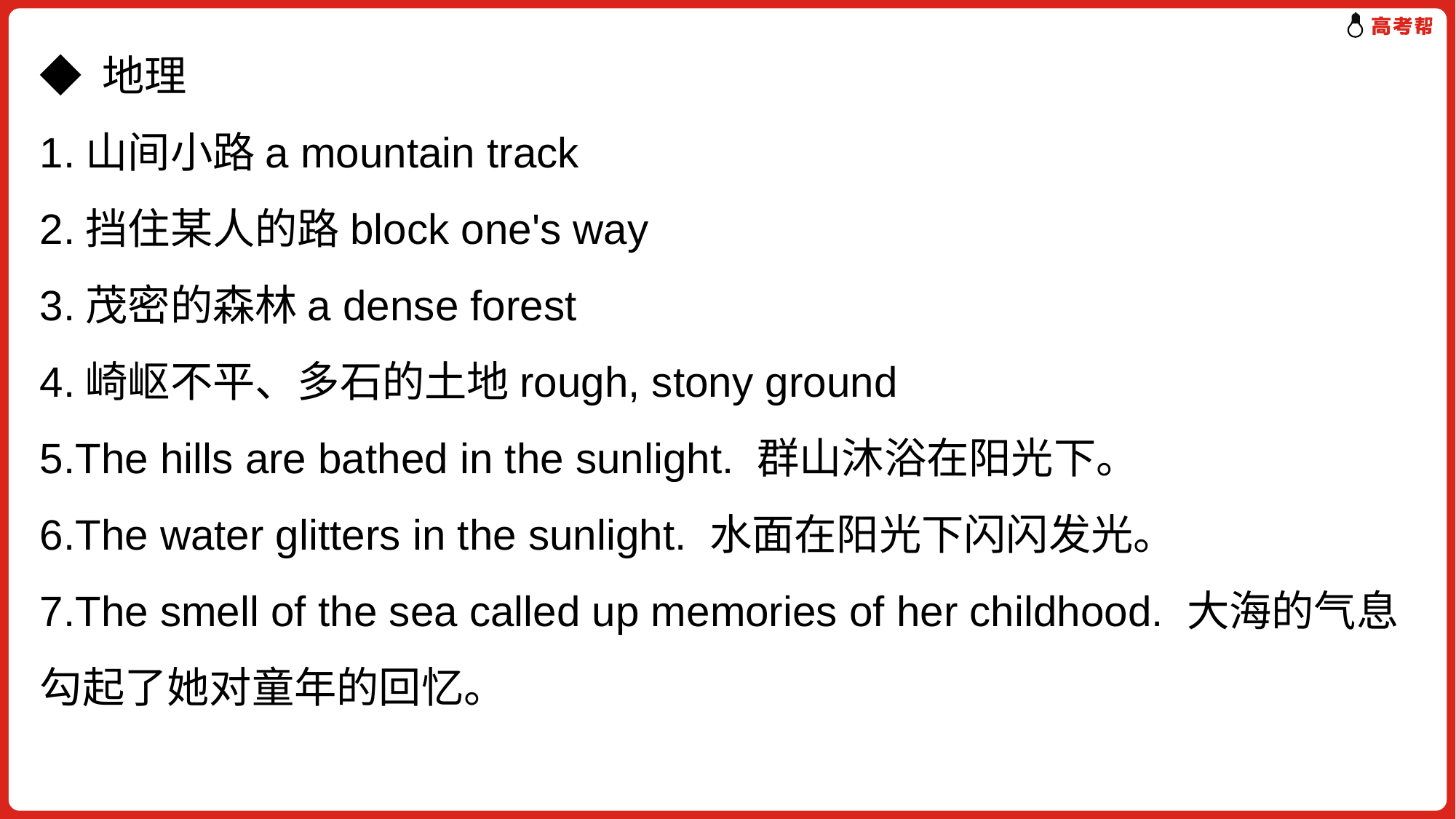

◆ 地理
1.山间小路a mountain track
2.挡住某人的路block one's way
3.茂密的森林a dense forest
4.崎岖不平、多石的土地rough, stony ground
5.The hills are bathed in the sunlight. 群山沐浴在阳光下。
6.The water glitters in the sunlight. 水面在阳光下闪闪发光。
7.The smell of the sea called up memories of her childhood. 大海的气息勾起了她对童年的回忆。